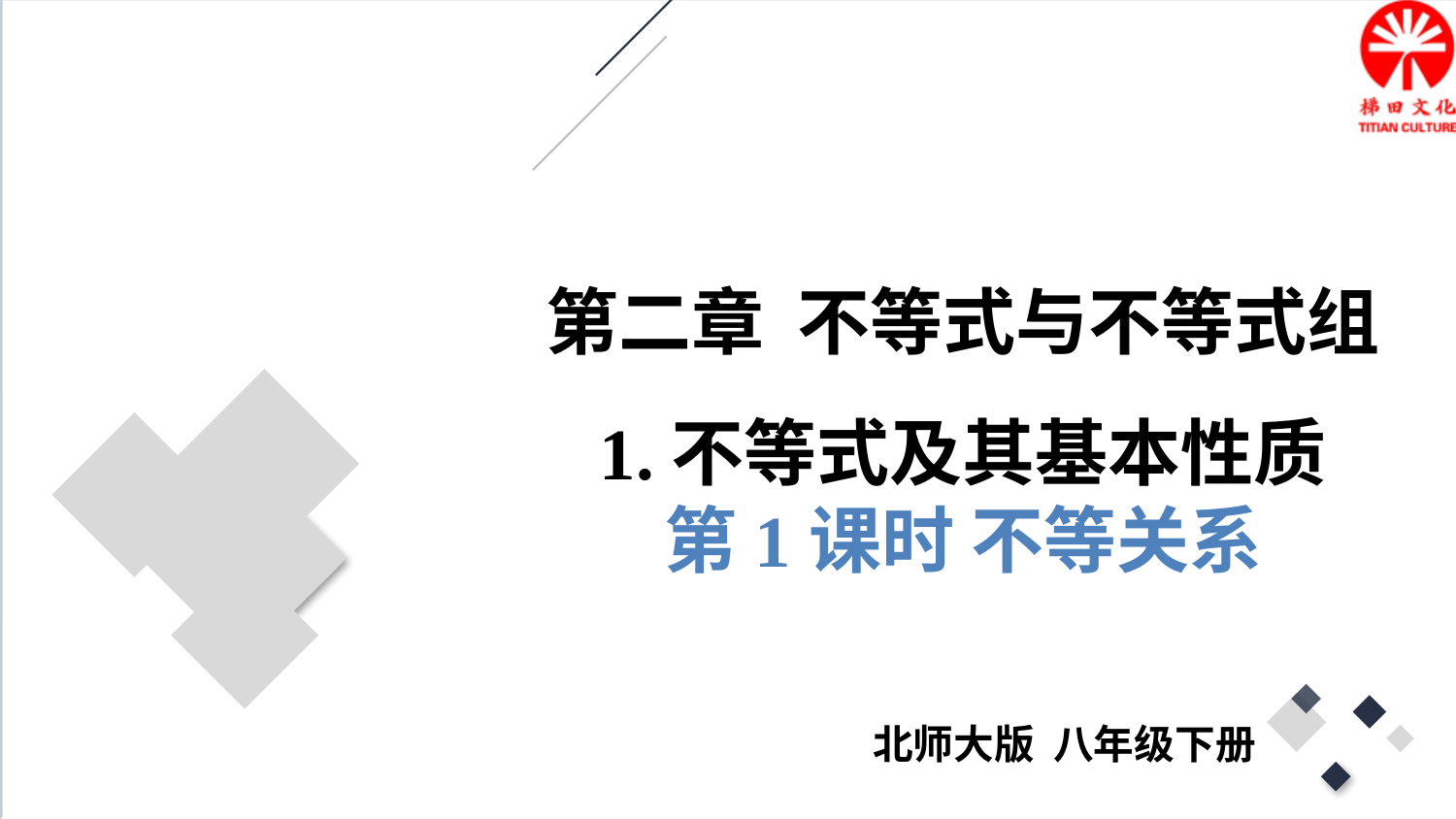

第二章  不等式与不等式组
1.不等式及其基本性质
第1课时 不等关系
北师大版  八年级下册